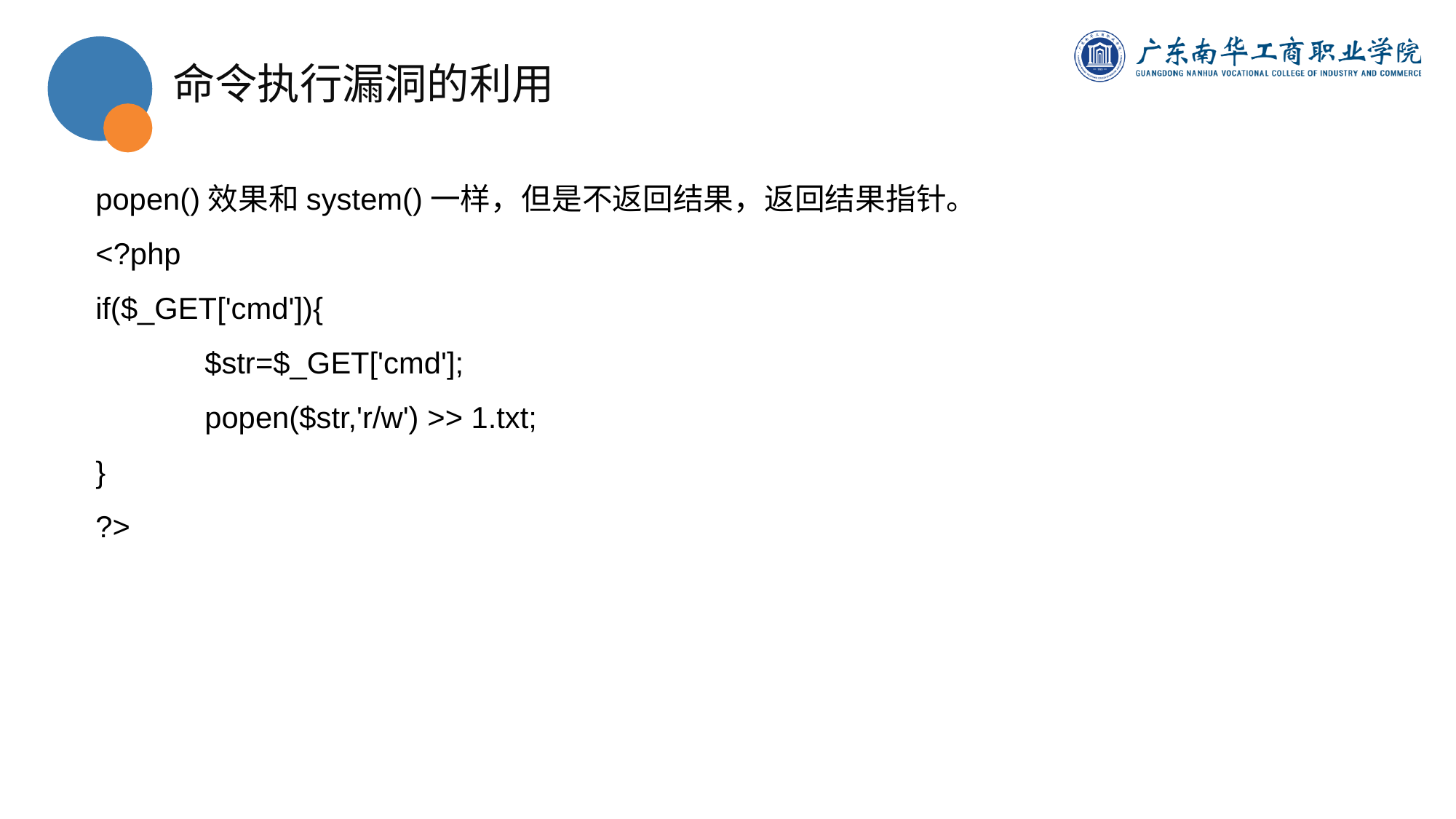

命令执行漏洞的利用

popen()效果和system()一样，但是不返回结果，返回结果指针。
<?php
if($_GET['cmd']){
	$str=$_GET['cmd'];
	popen($str,'r/w') >> 1.txt;
}
?>